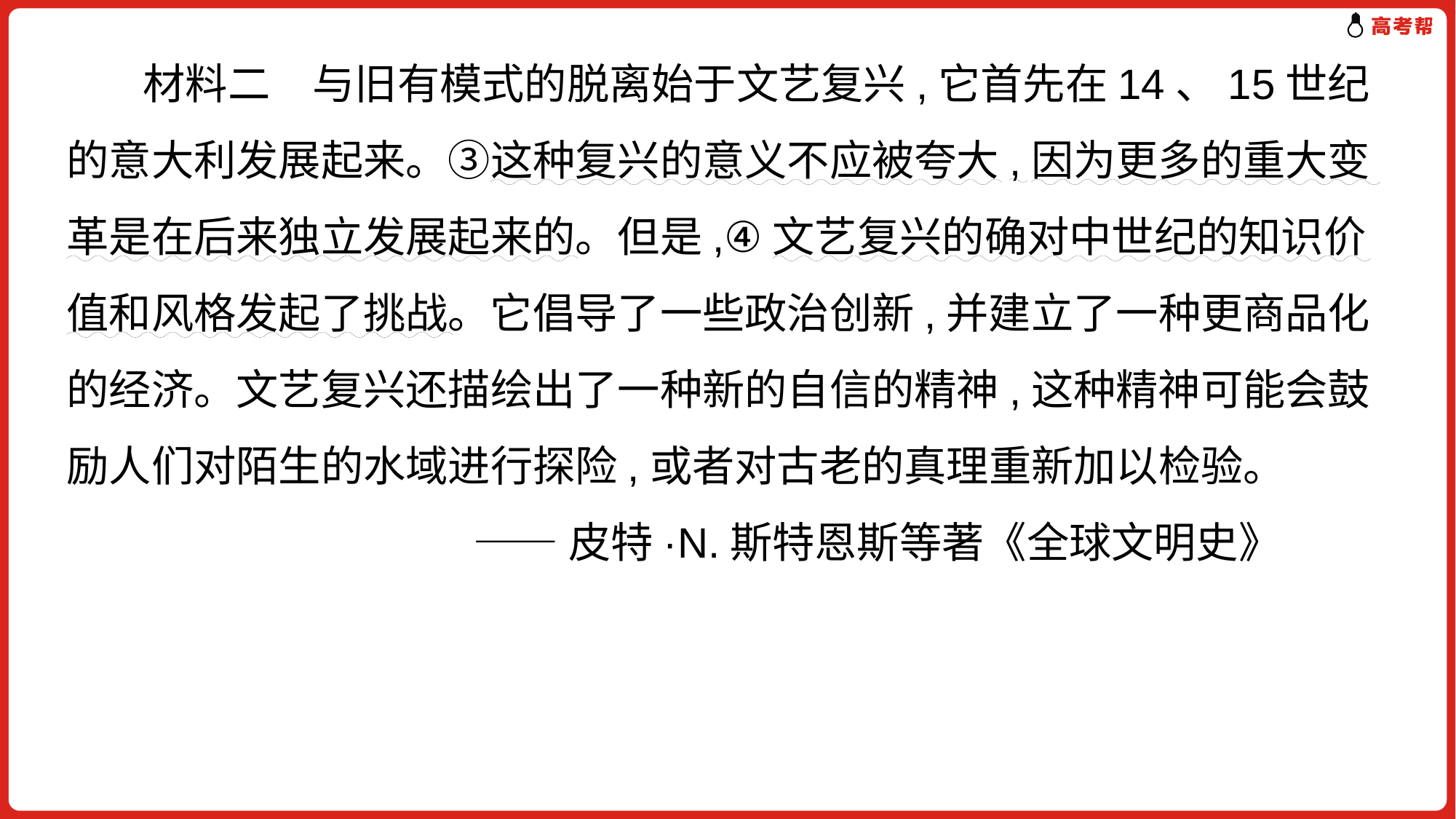

材料二　与旧有模式的脱离始于文艺复兴,它首先在14、15世纪的意大利发展起来。③这种复兴的意义不应被夸大,因为更多的重大变革是在后来独立发展起来的。但是,④文艺复兴的确对中世纪的知识价值和风格发起了挑战。它倡导了一些政治创新,并建立了一种更商品化的经济。文艺复兴还描绘出了一种新的自信的精神,这种精神可能会鼓励人们对陌生的水域进行探险,或者对古老的真理重新加以检验。
                                           ——皮特·N.斯特恩斯等著《全球文明史》